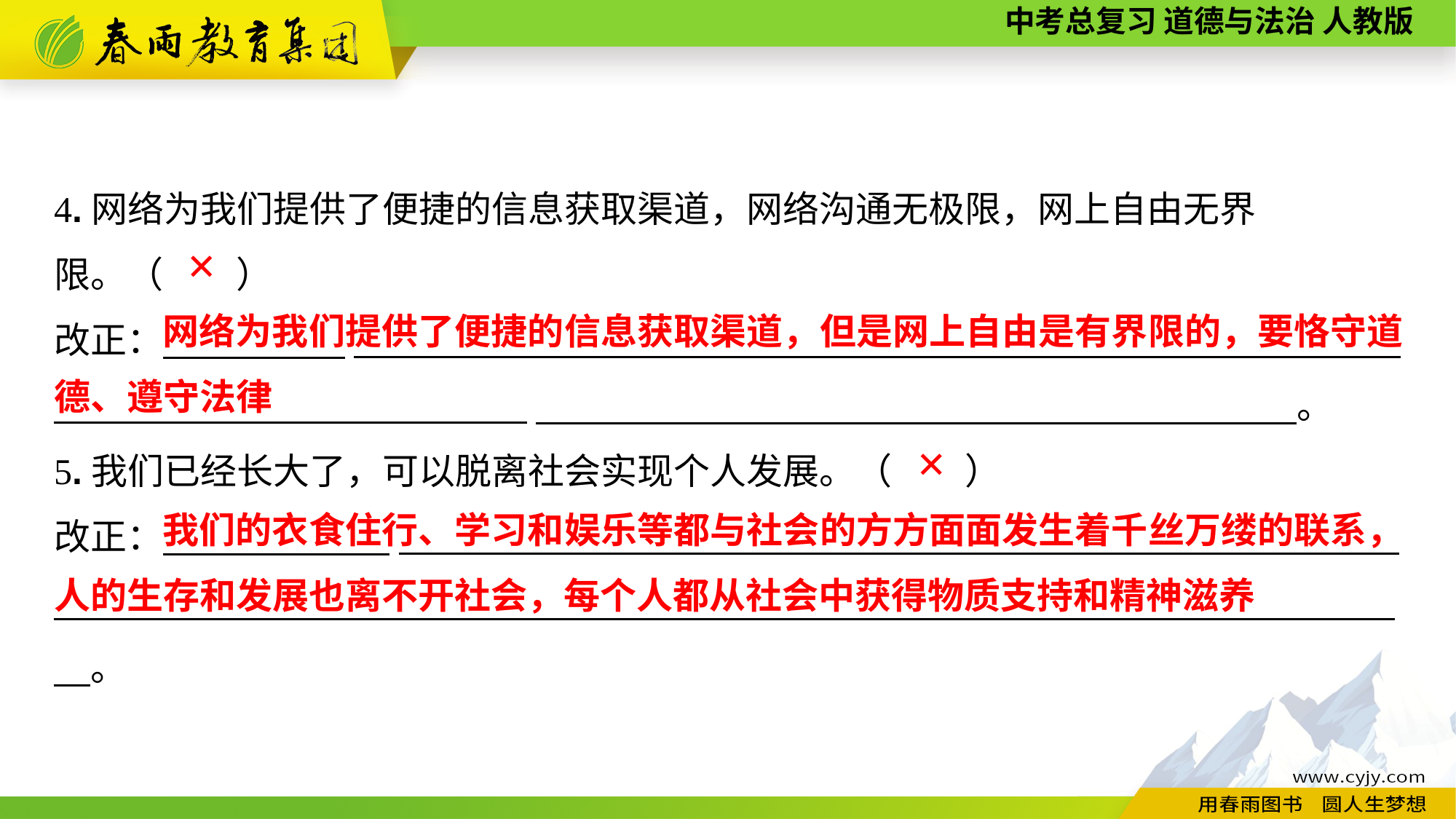

4.网络为我们提供了便捷的信息获取渠道，网络沟通无极限，网上自由无界
限。（　　）
改正：　　　　　_                                   _______________________________________
__________________________　                                                                                    　。
5.我们已经长大了，可以脱离社会实现个人发展。（　　）
改正：　　　　　　 _______________________________________________________
___________                                                                                                                ___　。
✕
            网络为我们提供了便捷的信息获取渠道，但是网上自由是有界限的，要恪守道德、遵守法律
✕
            我们的衣食住行、学习和娱乐等都与社会的方方面面发生着千丝万缕的联系，人的生存和发展也离不开社会，每个人都从社会中获得物质支持和精神滋养